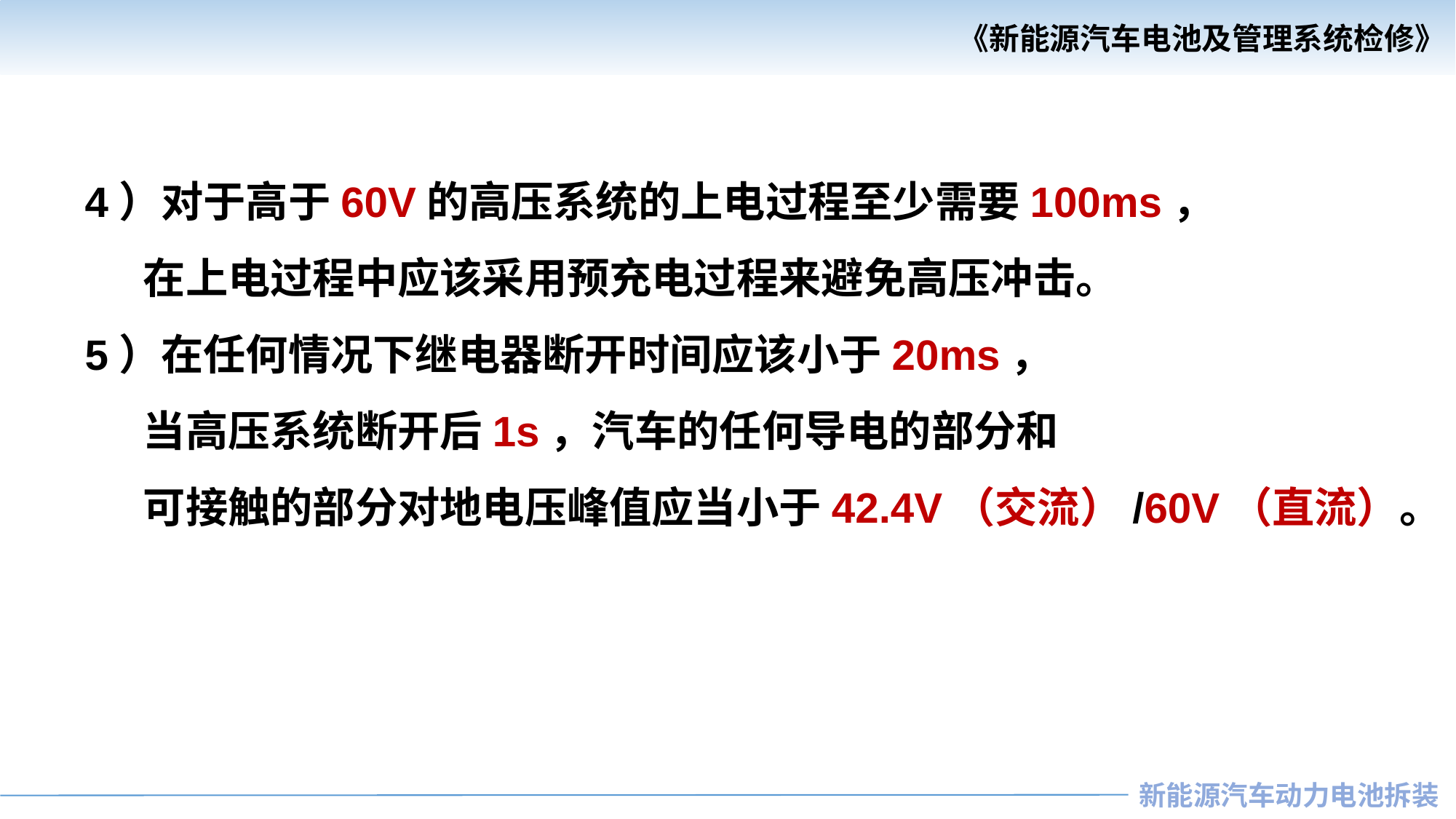

4）对于高于60V的高压系统的上电过程至少需要100ms，
     在上电过程中应该采用预充电过程来避免高压冲击。
5）在任何情况下继电器断开时间应该小于20ms，
     当高压系统断开后1s，汽车的任何导电的部分和
     可接触的部分对地电压峰值应当小于42.4V（交流）/60V（直流）。